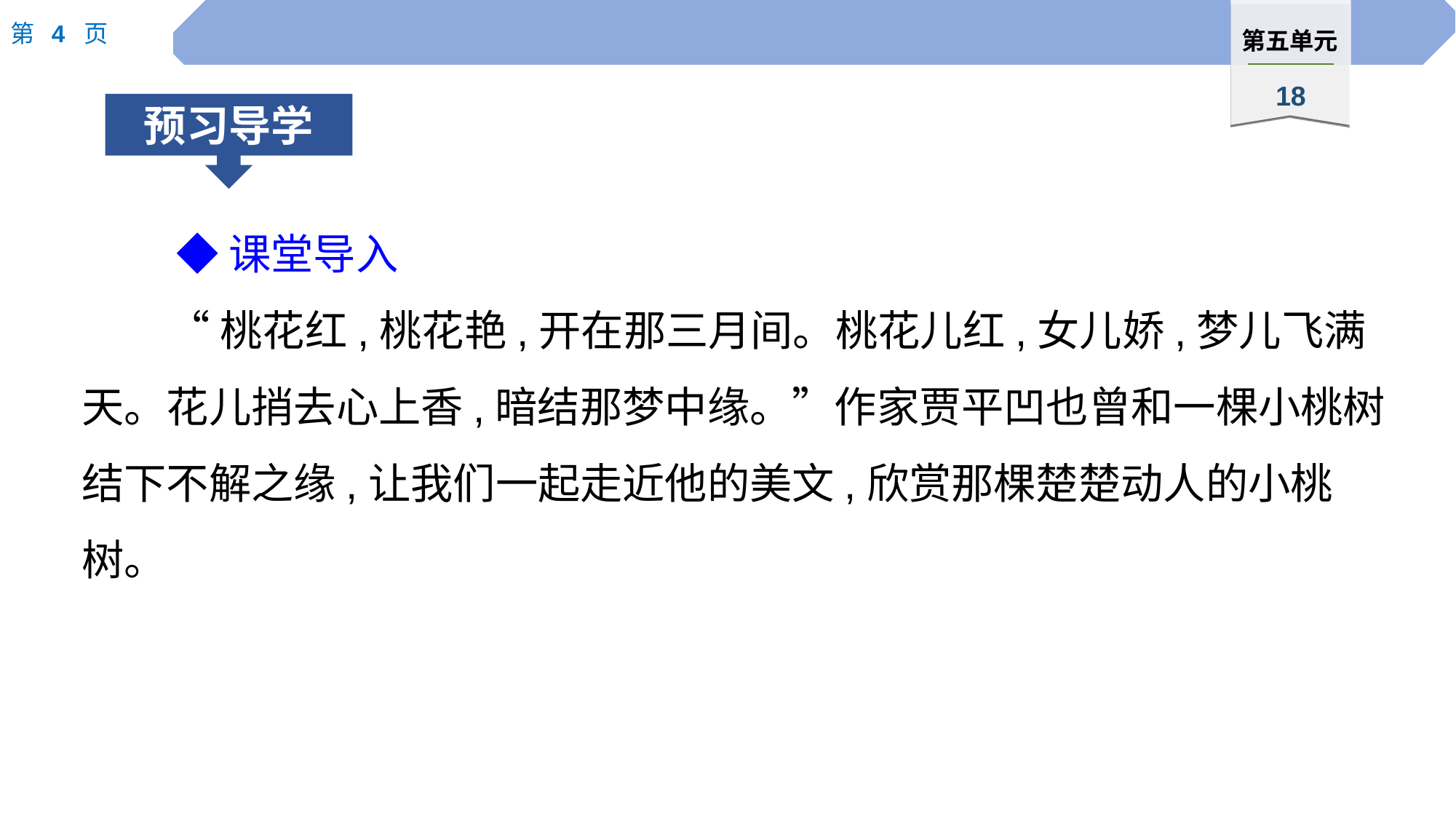

◆课堂导入

“桃花红,桃花艳,开在那三月间。桃花儿红,女儿娇,梦儿飞满天。花儿捎去心上香,暗结那梦中缘。”作家贾平凹也曾和一棵小桃树结下不解之缘,让我们一起走近他的美文,欣赏那棵楚楚动人的小桃树。